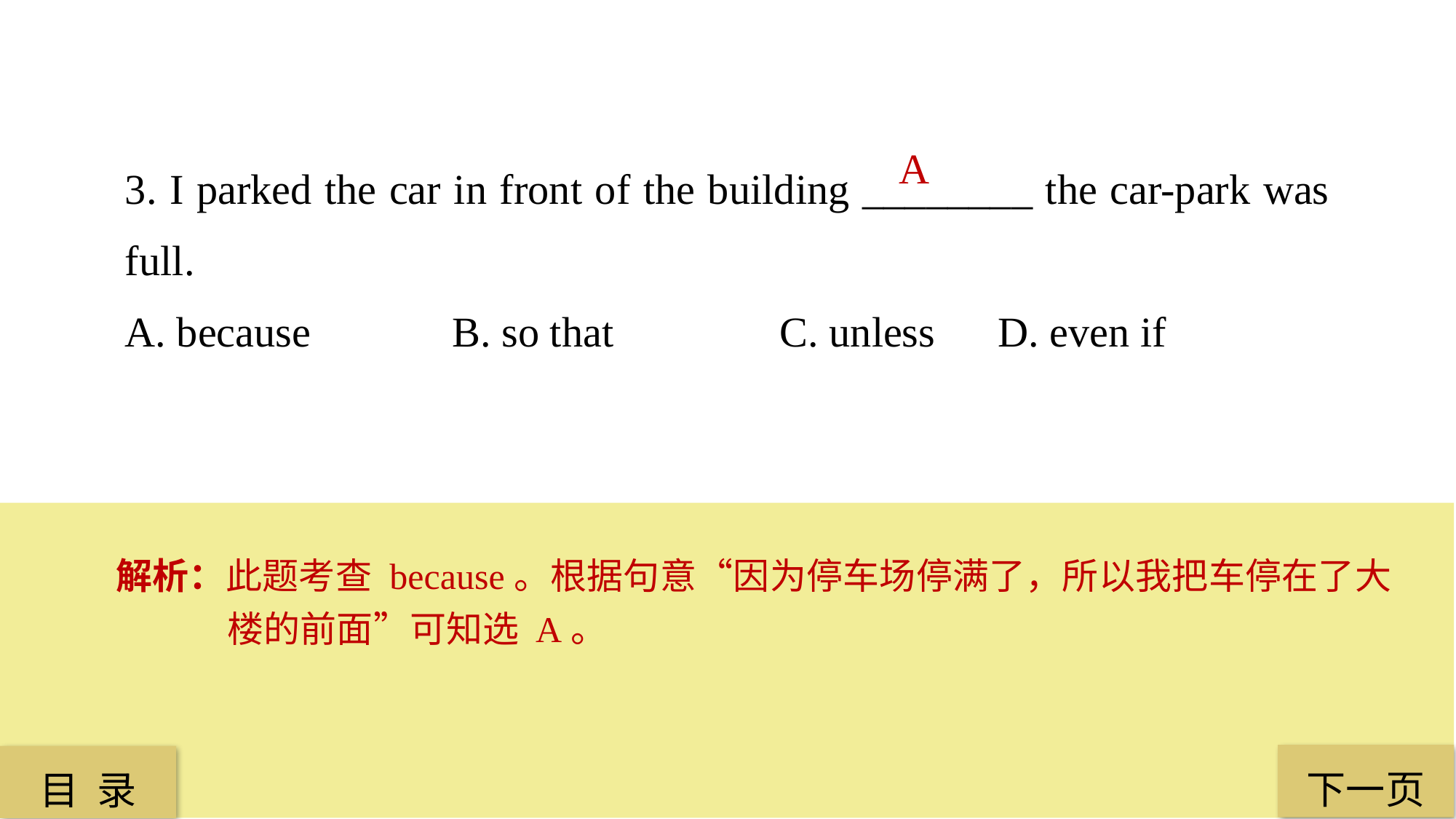

3. I parked the car in front of the building ________ the car-park was full.
A. because 		B. so that 		C. unless 	D. even if
A
解析：此题考查 because。根据句意“因为停车场停满了，所以我把车停在了大楼的前面”可知选 A。